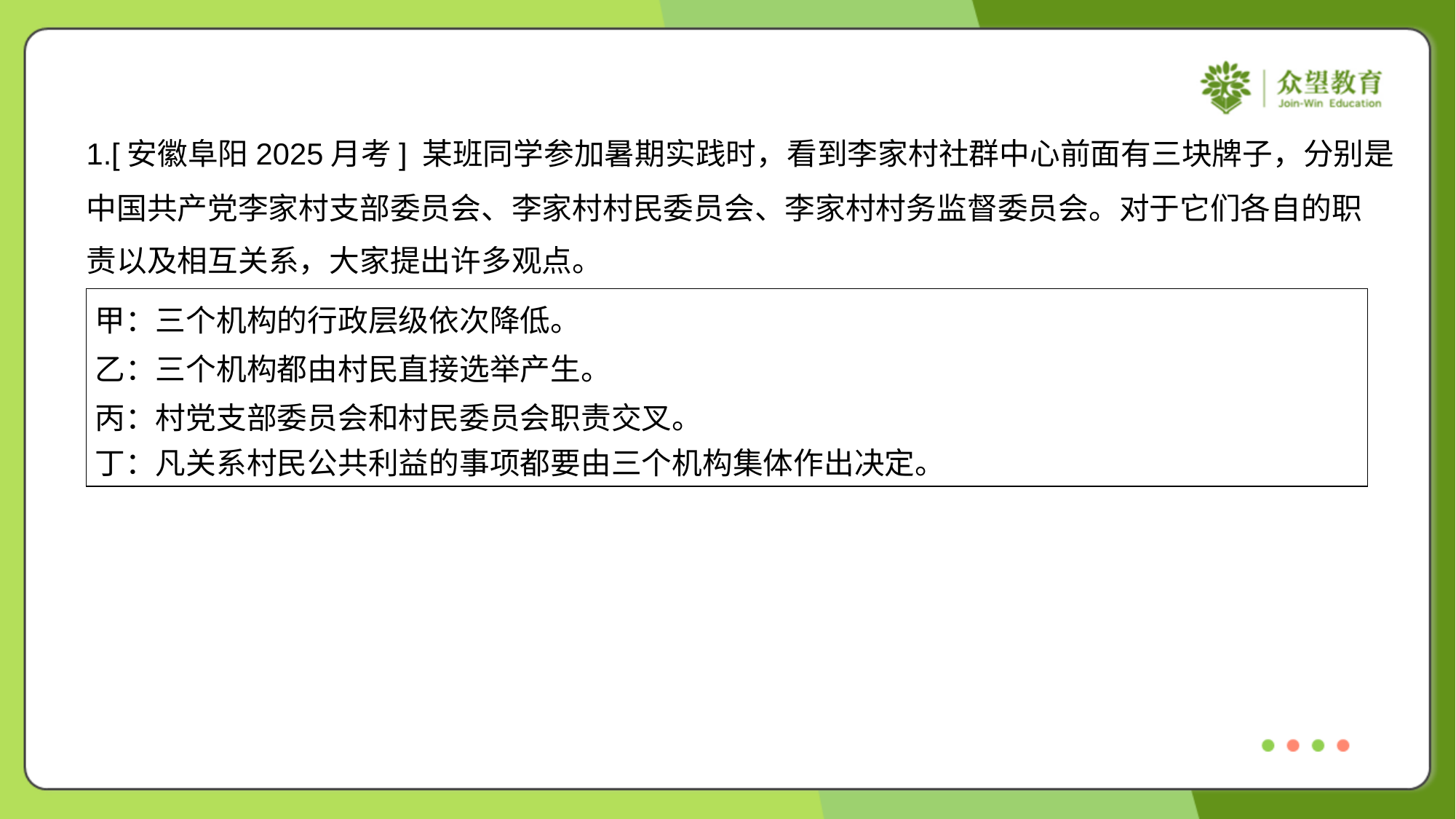

1.[安徽阜阳2025月考] 某班同学参加暑期实践时，看到李家村社群中心前面有三块牌子，分别是
中国共产党李家村支部委员会、李家村村民委员会、李家村村务监督委员会。对于它们各自的职
责以及相互关系，大家提出许多观点。
| 甲：三个机构的行政层级依次降低。 乙：三个机构都由村民直接选举产生。 丙：村党支部委员会和村民委员会职责交叉。 丁：凡关系村民公共利益的事项都要由三个机构集体作出决定。 |
| --- |